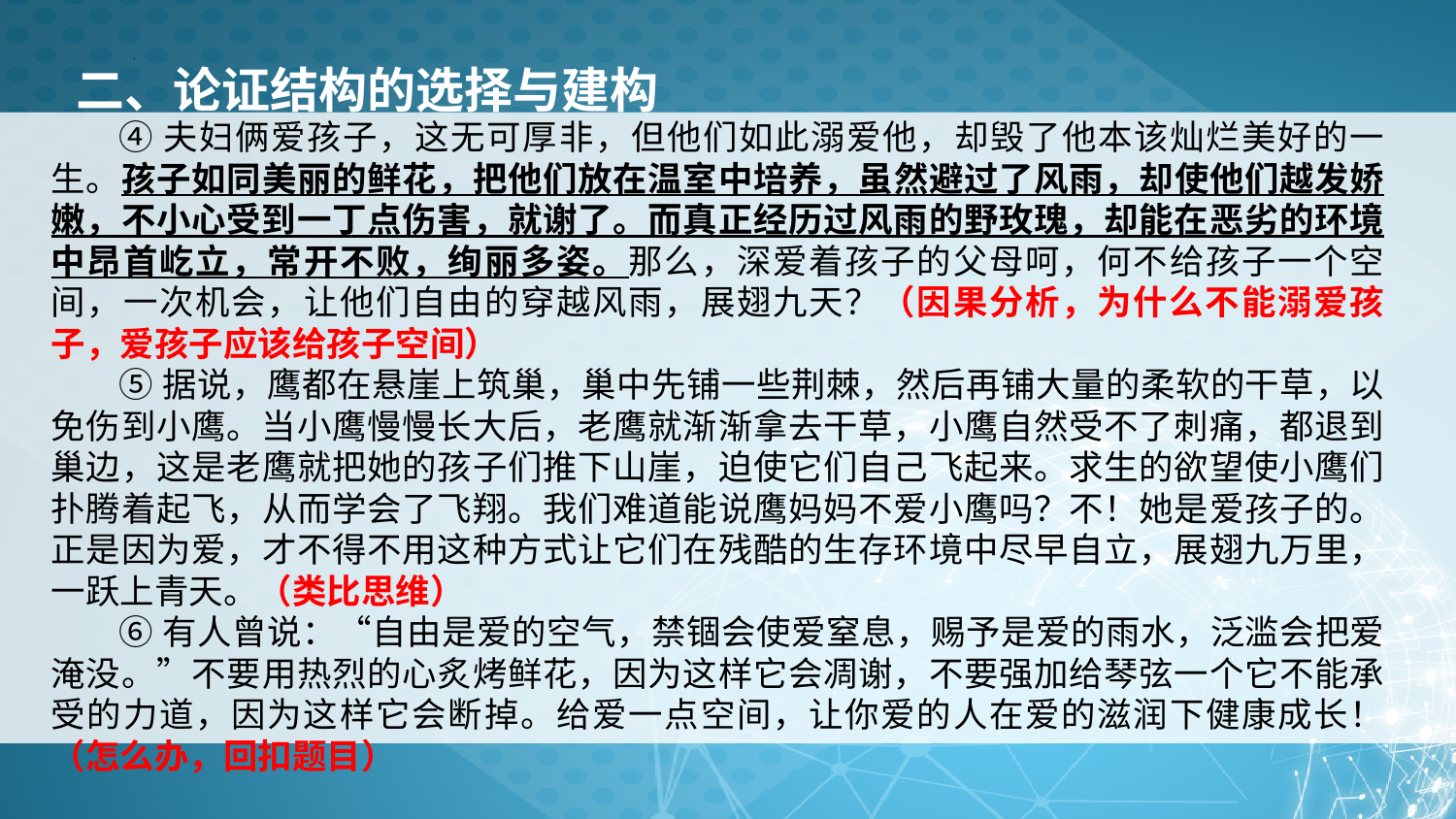

二、论证结构的选择与建构
④夫妇俩爱孩子，这无可厚非，但他们如此溺爱他，却毁了他本该灿烂美好的一生。孩子如同美丽的鲜花，把他们放在温室中培养，虽然避过了风雨，却使他们越发娇嫩，不小心受到一丁点伤害，就谢了。而真正经历过风雨的野玫瑰，却能在恶劣的环境中昂首屹立，常开不败，绚丽多姿。那么，深爱着孩子的父母呵，何不给孩子一个空间，一次机会，让他们自由的穿越风雨，展翅九天？（因果分析，为什么不能溺爱孩子，爱孩子应该给孩子空间）
⑤据说，鹰都在悬崖上筑巢，巢中先铺一些荆棘，然后再铺大量的柔软的干草，以免伤到小鹰。当小鹰慢慢长大后，老鹰就渐渐拿去干草，小鹰自然受不了刺痛，都退到巢边，这是老鹰就把她的孩子们推下山崖，迫使它们自己飞起来。求生的欲望使小鹰们扑腾着起飞，从而学会了飞翔。我们难道能说鹰妈妈不爱小鹰吗？不！她是爱孩子的。正是因为爱，才不得不用这种方式让它们在残酷的生存环境中尽早自立，展翅九万里，一跃上青天。（类比思维）
⑥有人曾说：“自由是爱的空气，禁锢会使爱窒息，赐予是爱的雨水，泛滥会把爱淹没。”不要用热烈的心炙烤鲜花，因为这样它会凋谢，不要强加给琴弦一个它不能承受的力道，因为这样它会断掉。给爱一点空间，让你爱的人在爱的滋润下健康成长！（怎么办，回扣题目）